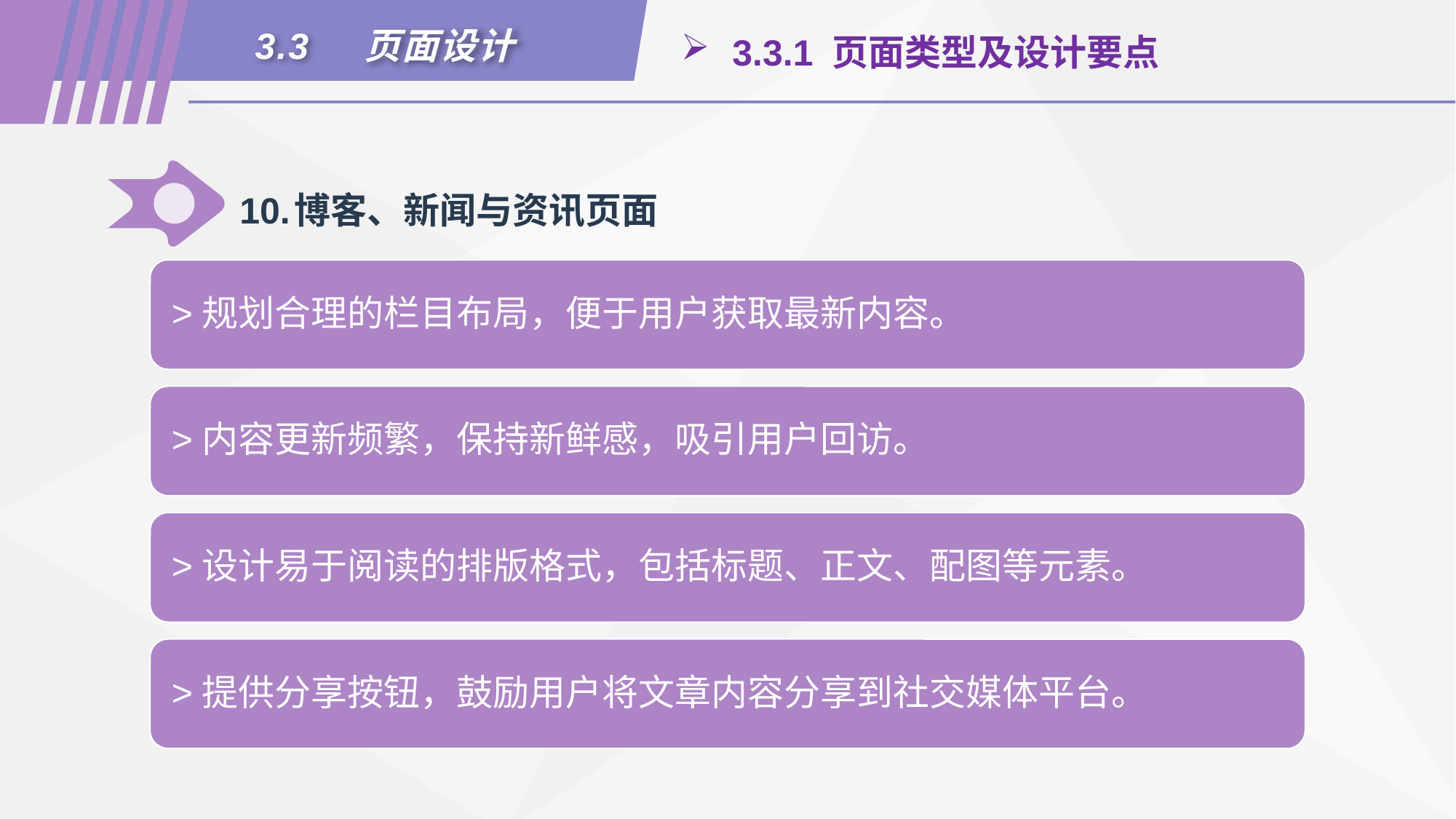

3.3	页面设计
 3.3.1 页面类型及设计要点

10.	博客、新闻与资讯页面
>规划合理的栏目布局，便于用户获取最新内容。
>内容更新频繁，保持新鲜感，吸引用户回访。
>设计易于阅读的排版格式，包括标题、正文、配图等元素。
>提供分享按钮，鼓励用户将文章内容分享到社交媒体平台。